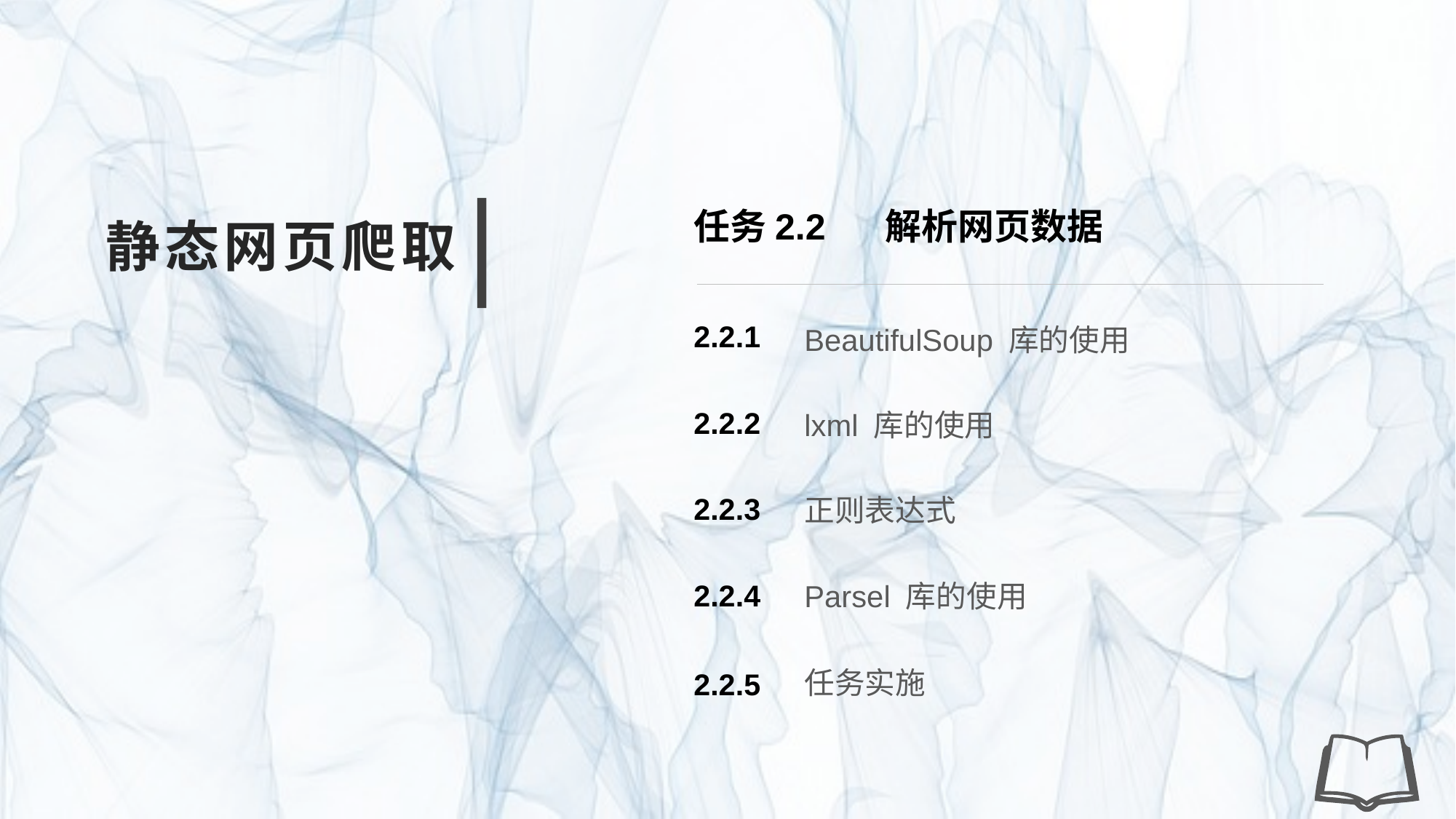

任务2.2     解析网页数据
静态网页爬取
BeautifulSoup 库的使用
2.2.1
lxml 库的使用
2.2.2
正则表达式
2.2.3
Parsel 库的使用
2.2.4
任务实施
2.2.5

2